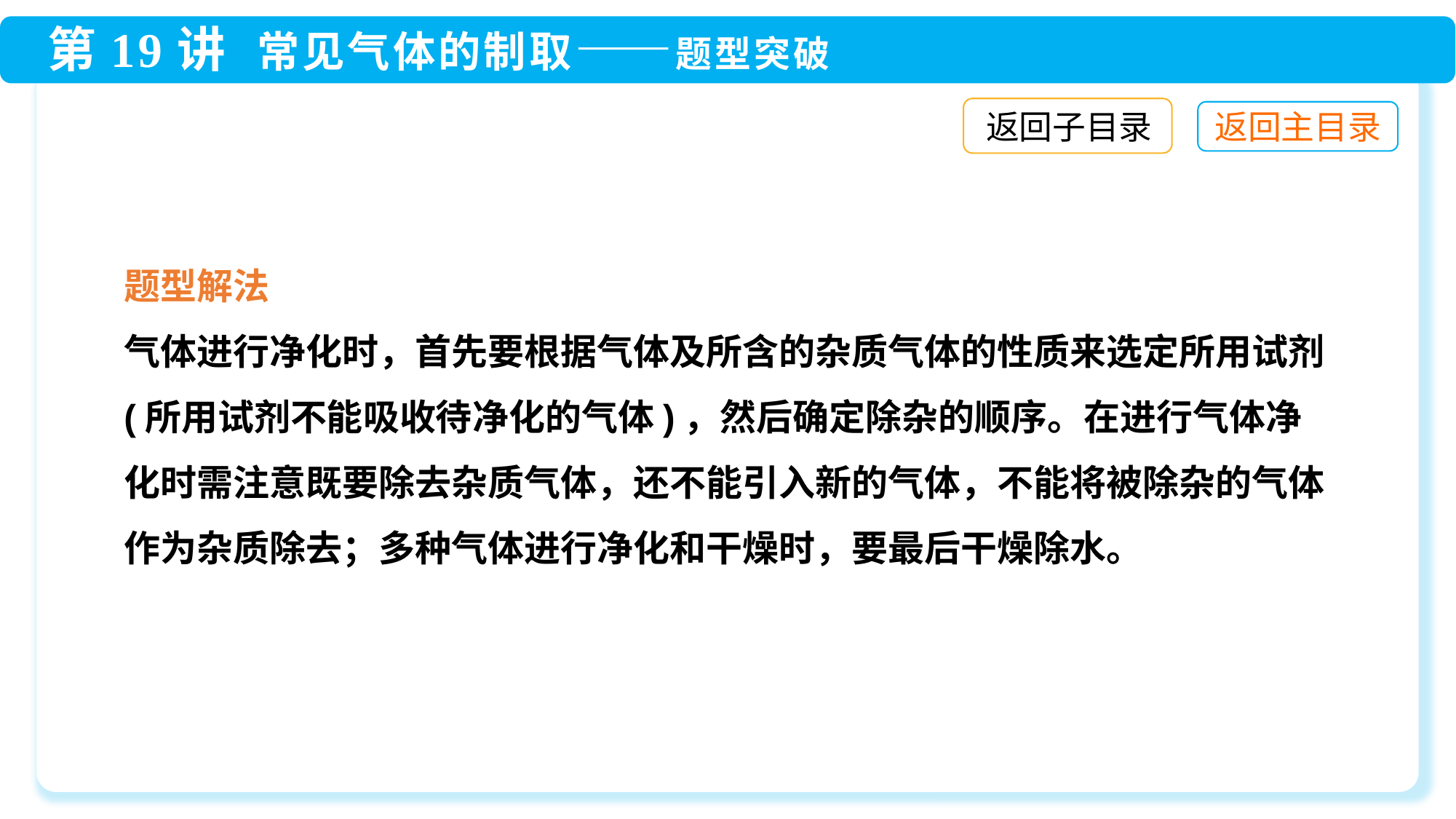

返回子目录
题型解法
气体进行净化时，首先要根据气体及所含的杂质气体的性质来选定所用试剂(所用试剂不能吸收待净化的气体)，然后确定除杂的顺序。在进行气体净化时需注意既要除去杂质气体，还不能引入新的气体，不能将被除杂的气体作为杂质除去；多种气体进行净化和干燥时，要最后干燥除水。